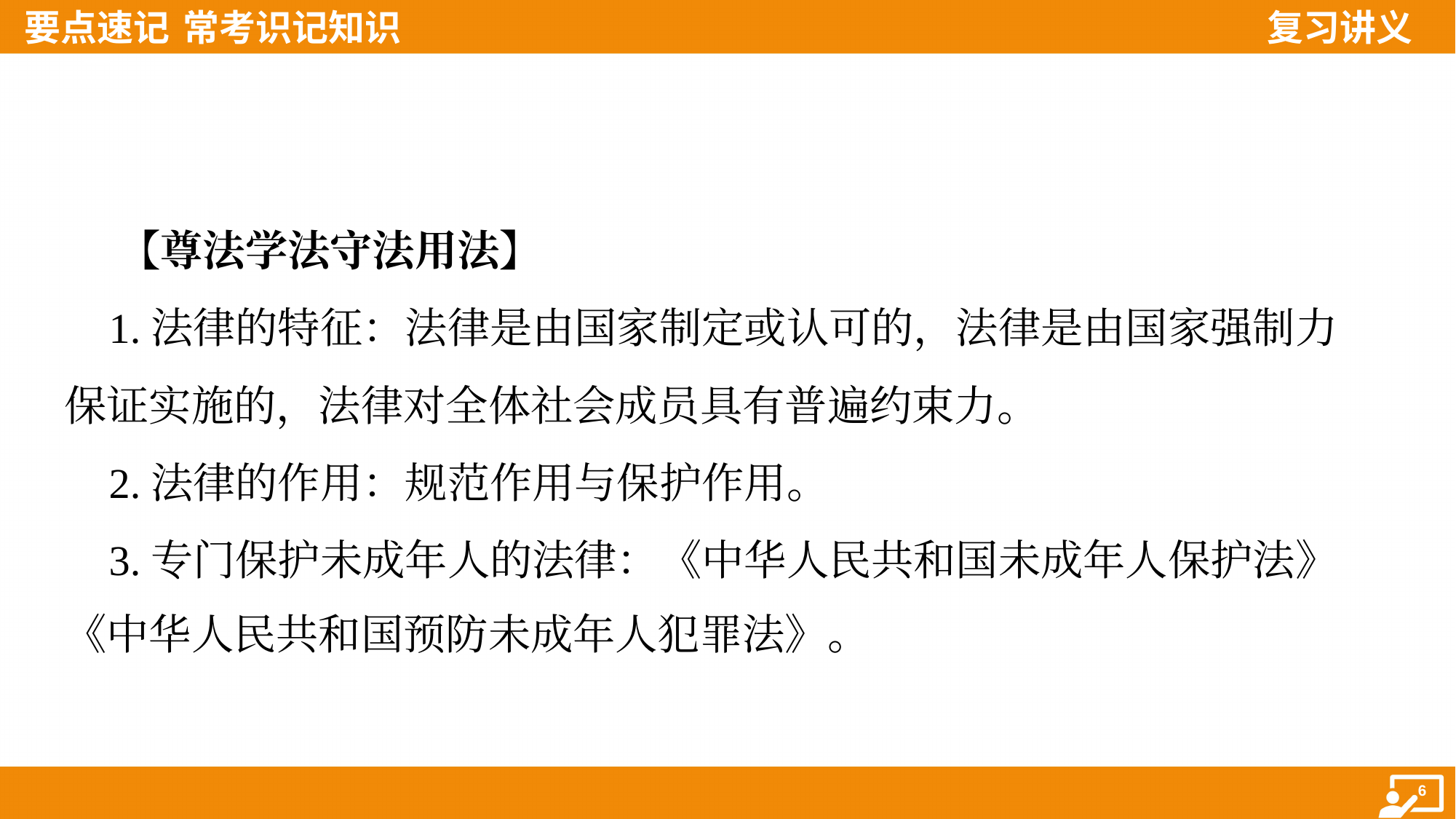

【尊法学法守法用法】
    1.法律的特征：法律是由国家制定或认可的，法律是由国家强制力
保证实施的，法律对全体社会成员具有普遍约束力。
    2.法律的作用：规范作用与保护作用。
    3.专门保护未成年人的法律：《中华人民共和国未成年人保护法》
《中华人民共和国预防未成年人犯罪法》。